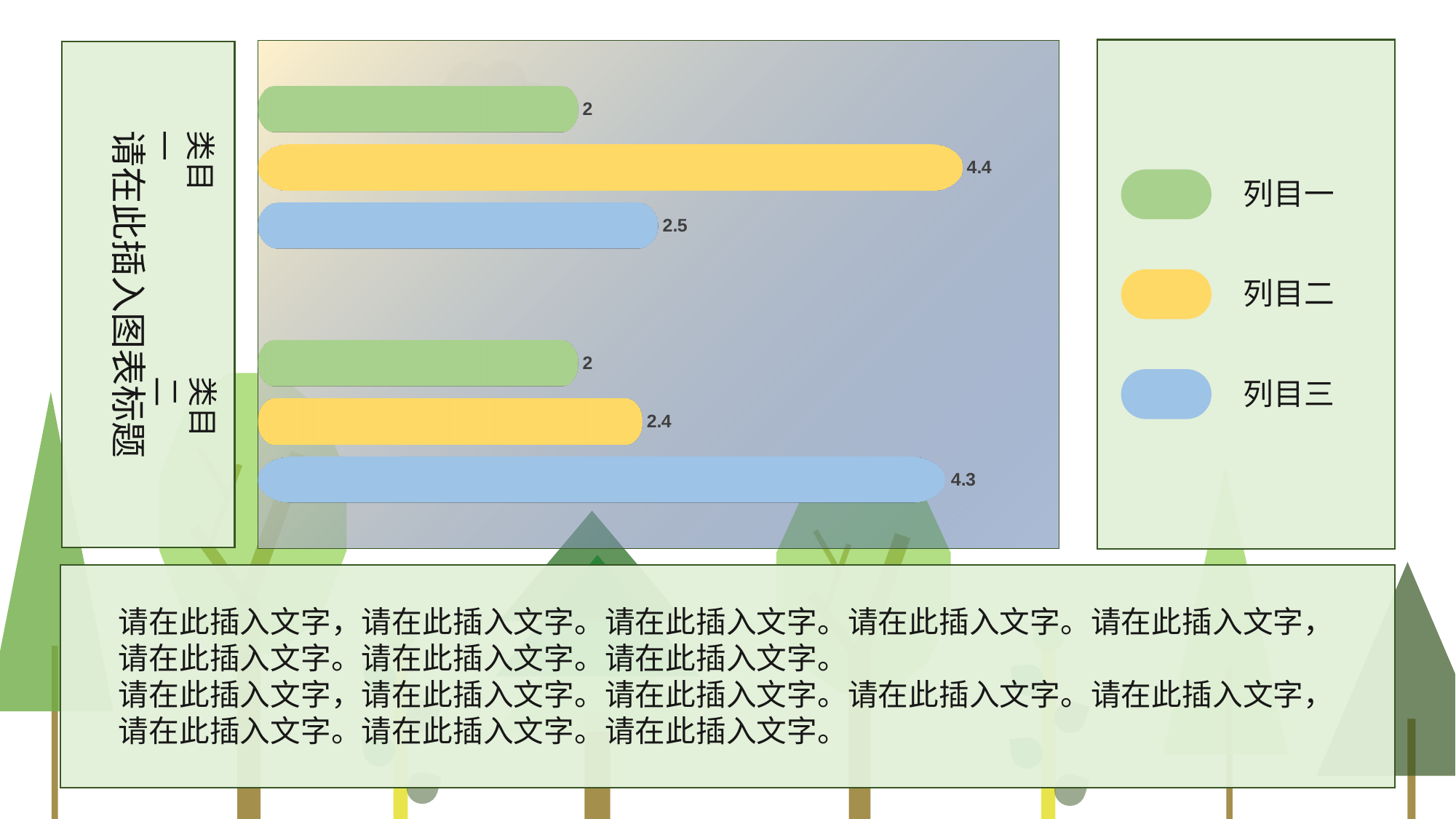

### Chart

| Category | 系列 1 | 系列 2 | 系列 3 |
|---|---|---|---|
| 类别 1 | 4.3 | 2.4 | 2.0 |
| 类别 2 | 2.5 | 4.4 | 2.0 |

请在此插入图表标题
类目一

列目一

列目二
类目二

列目三

请在此插入文字，请在此插入文字。请在此插入文字。请在此插入文字。请在此插入文字，请在此插入文字。请在此插入文字。请在此插入文字。
请在此插入文字，请在此插入文字。请在此插入文字。请在此插入文字。请在此插入文字，请在此插入文字。请在此插入文字。请在此插入文字。